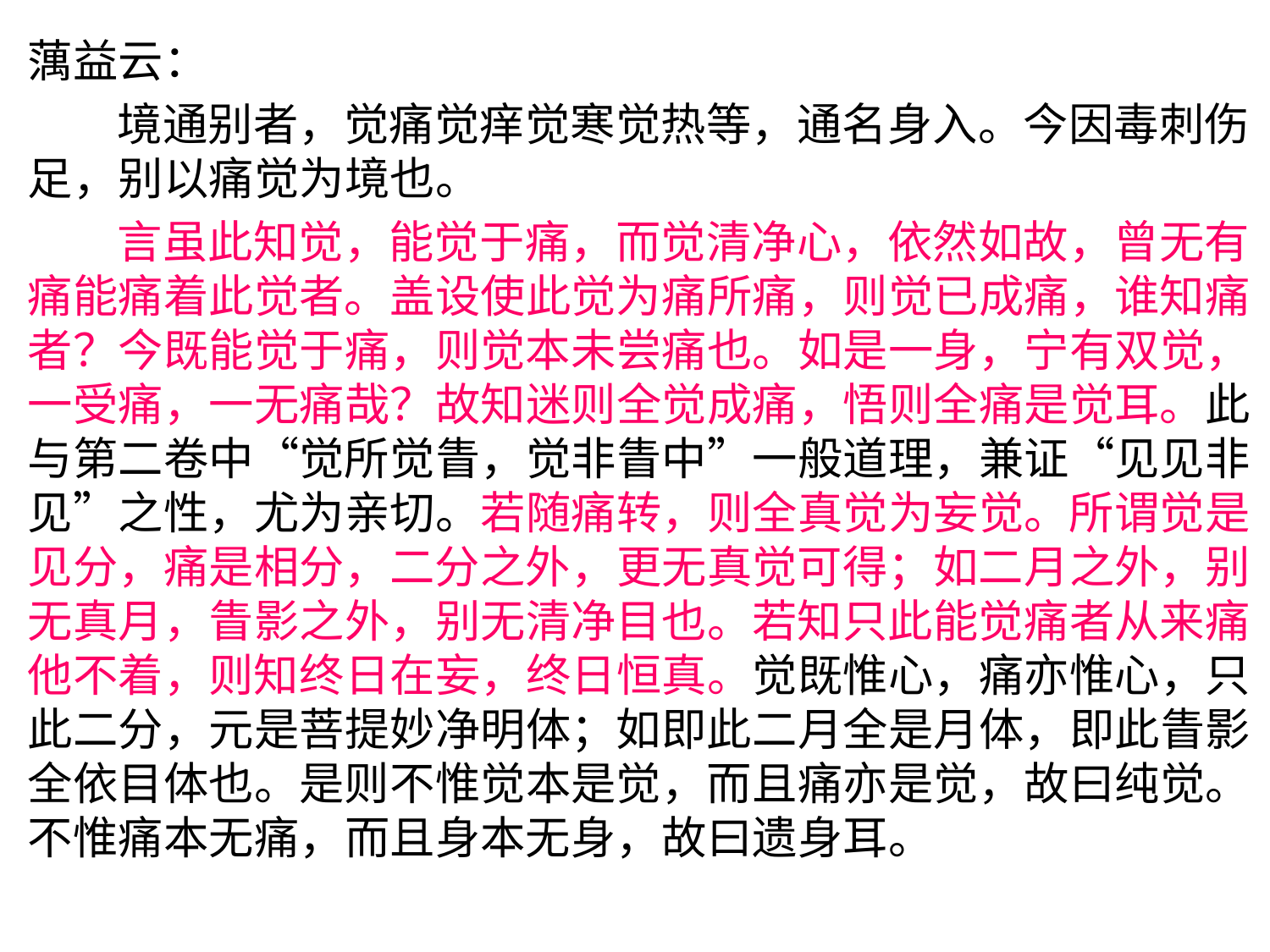

蕅益云：
        境通别者，觉痛觉痒觉寒觉热等，通名身入。今因毒刺伤足，别以痛觉为境也。
        言虽此知觉，能觉于痛，而觉清净心，依然如故，曾无有痛能痛着此觉者。盖设使此觉为痛所痛，则觉已成痛，谁知痛者？今既能觉于痛，则觉本未尝痛也。如是一身，宁有双觉，一受痛，一无痛哉？故知迷则全觉成痛，悟则全痛是觉耳。此与第二卷中“觉所觉眚，觉非眚中”一般道理，兼证“见见非见”之性，尤为亲切。若随痛转，则全真觉为妄觉。所谓觉是见分，痛是相分，二分之外，更无真觉可得；如二月之外，别无真月，眚影之外，别无清净目也。若知只此能觉痛者从来痛他不着，则知终日在妄，终日恒真。觉既惟心，痛亦惟心，只此二分，元是菩提妙净明体；如即此二月全是月体，即此眚影全依目体也。是则不惟觉本是觉，而且痛亦是觉，故曰纯觉。不惟痛本无痛，而且身本无身，故曰遗身耳。